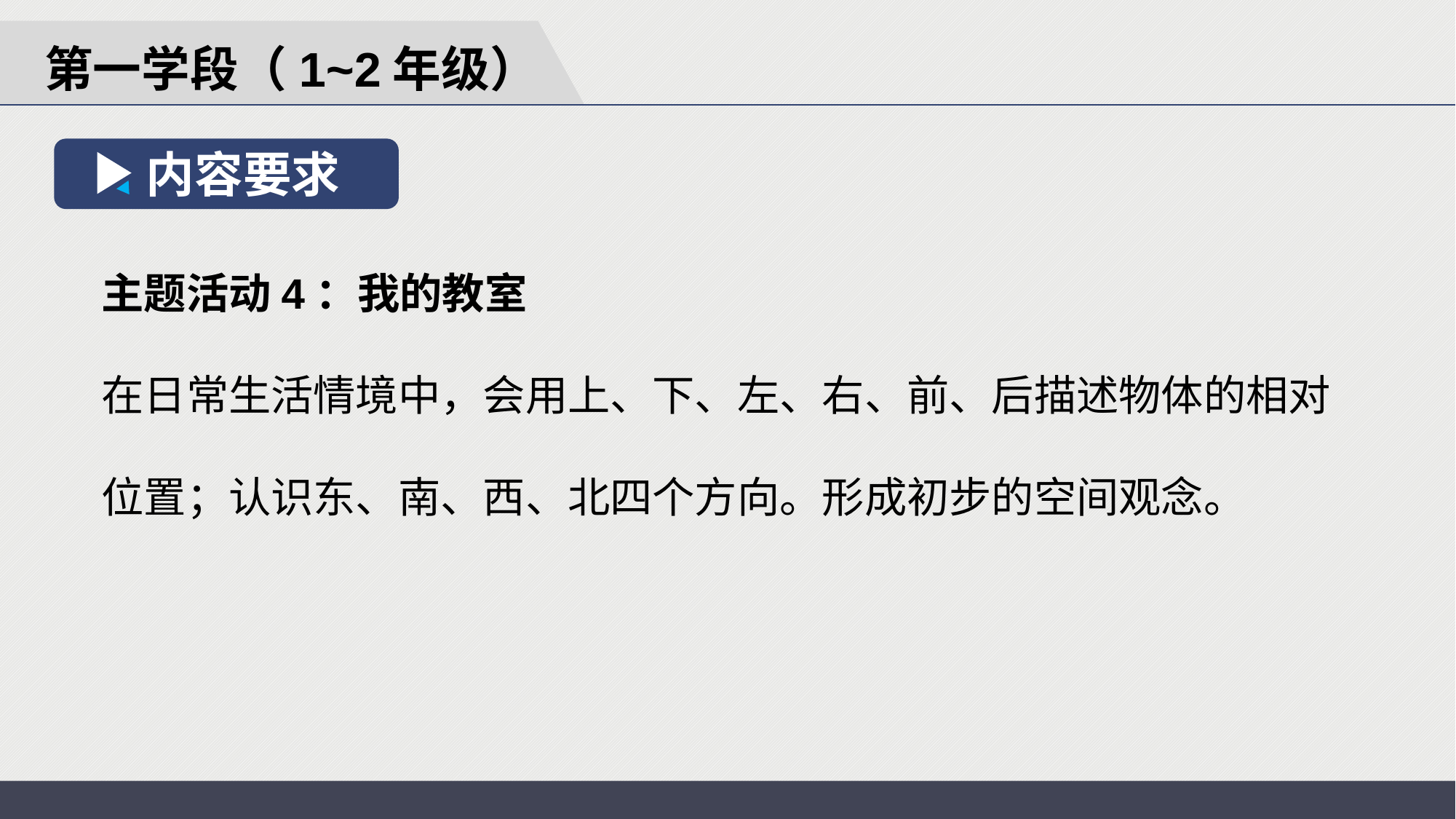

第一学段（1~2年级）
内容要求

主题活动4：我的教室
在日常生活情境中，会用上、下、左、右、前、后描述物体的相对位置；认识东、南、西、北四个方向。形成初步的空间观念。